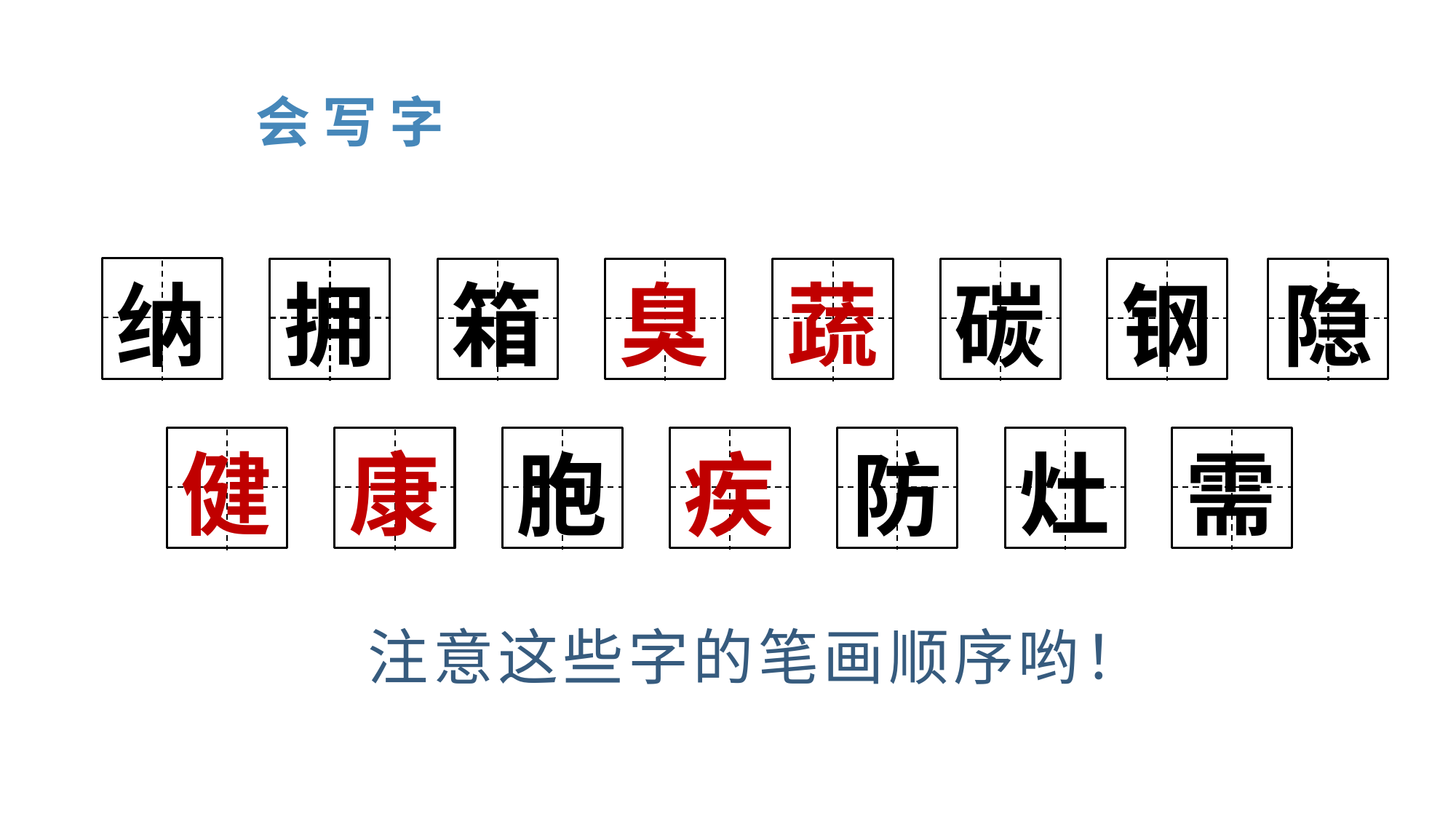

会 写 字

纳

拥

箱

臭

蔬

钢

隐

碳

健

康

需

胞

疾

防

灶
注意这些字的笔画顺序哟！